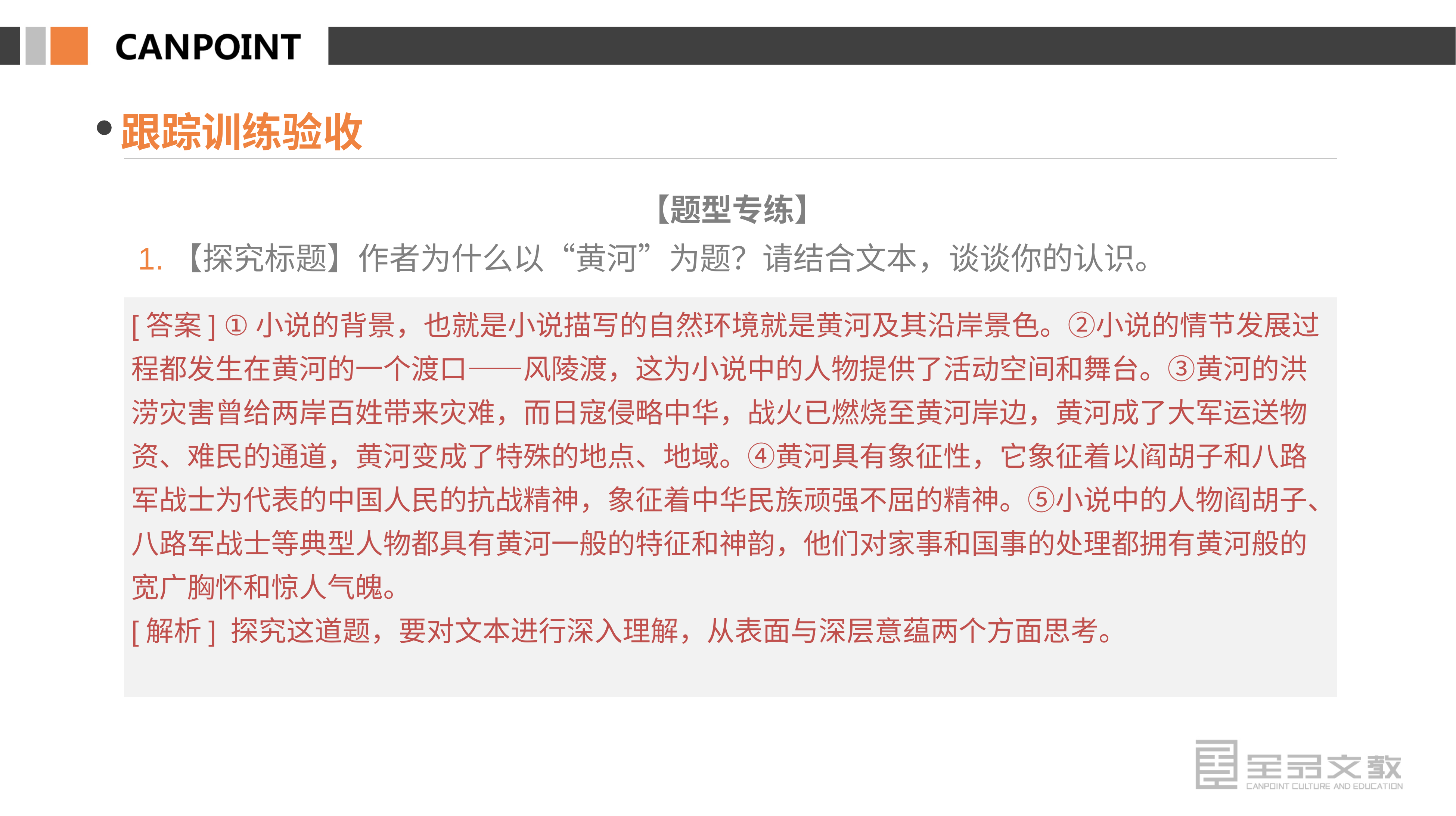

跟踪训练验收

【题型专练】
 1.【探究标题】作者为什么以“黄河”为题？请结合文本，谈谈你的认识。
[答案] ①小说的背景，也就是小说描写的自然环境就是黄河及其沿岸景色。②小说的情节发展过程都发生在黄河的一个渡口——风陵渡，这为小说中的人物提供了活动空间和舞台。③黄河的洪涝灾害曾给两岸百姓带来灾难，而日寇侵略中华，战火已燃烧至黄河岸边，黄河成了大军运送物资、难民的通道，黄河变成了特殊的地点、地域。④黄河具有象征性，它象征着以阎胡子和八路军战士为代表的中国人民的抗战精神，象征着中华民族顽强不屈的精神。⑤小说中的人物阎胡子、八路军战士等典型人物都具有黄河一般的特征和神韵，他们对家事和国事的处理都拥有黄河般的宽广胸怀和惊人气魄。
[解析] 探究这道题，要对文本进行深入理解，从表面与深层意蕴两个方面思考。